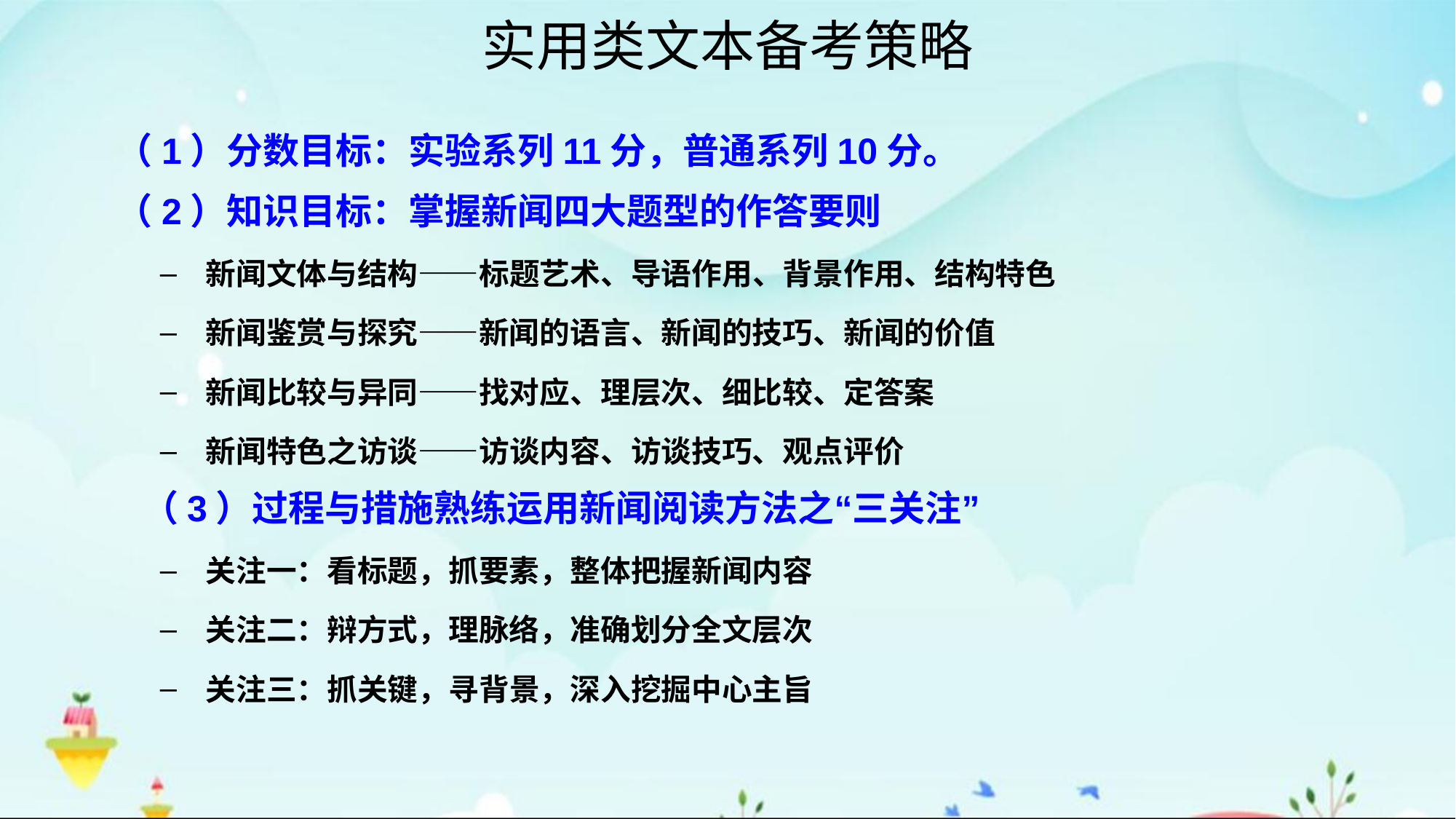

# 实用类文本备考策略
  （1）分数目标：实验系列11分，普通系列10分。
  （2）知识目标：掌握新闻四大题型的作答要则
新闻文体与结构——标题艺术、导语作用、背景作用、结构特色
新闻鉴赏与探究——新闻的语言、新闻的技巧、新闻的价值
新闻比较与异同——找对应、理层次、细比较、定答案
新闻特色之访谈——访谈内容、访谈技巧、观点评价
（3）过程与措施熟练运用新闻阅读方法之“三关注”
关注一：看标题，抓要素，整体把握新闻内容
关注二：辩方式，理脉络，准确划分全文层次
关注三：抓关键，寻背景，深入挖掘中心主旨